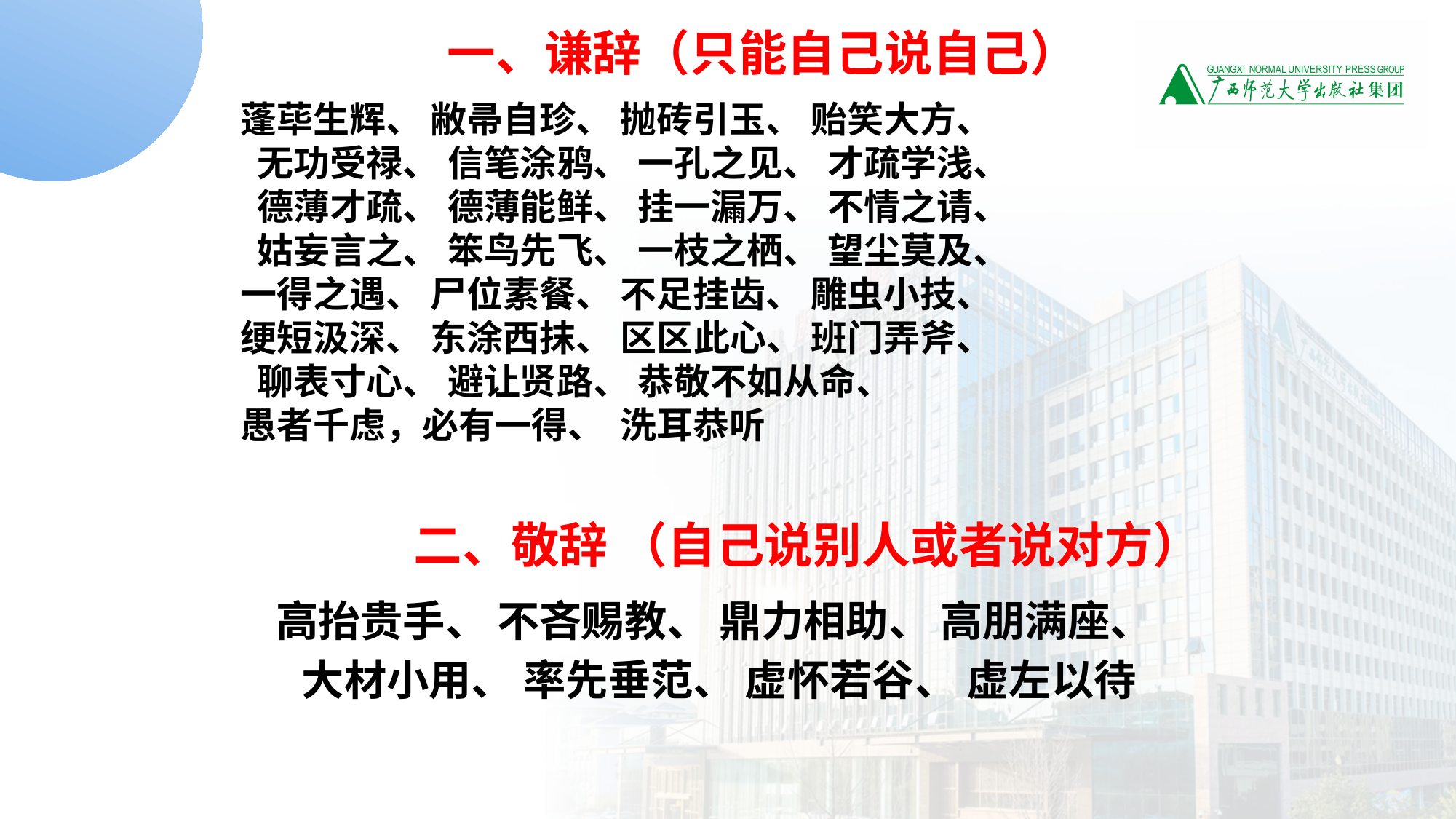

一、谦辞（只能自己说自己）
蓬荜生辉、 敝帚自珍、 抛砖引玉、 贻笑大方、
 无功受禄、 信笔涂鸦、 一孔之见、 才疏学浅、
 德薄才疏、 德薄能鲜、 挂一漏万、 不情之请、
 姑妄言之、 笨鸟先飞、 一枝之栖、 望尘莫及、
一得之遇、 尸位素餐、 不足挂齿、 雕虫小技、
绠短汲深、 东涂西抹、 区区此心、 班门弄斧、
 聊表寸心、 避让贤路、 恭敬不如从命、
愚者千虑，必有一得、  洗耳恭听

二、敬辞 （自己说别人或者说对方）
高抬贵手、 不吝赐教、 鼎力相助、 高朋满座、
大材小用、 率先垂范、 虚怀若谷、 虚左以待